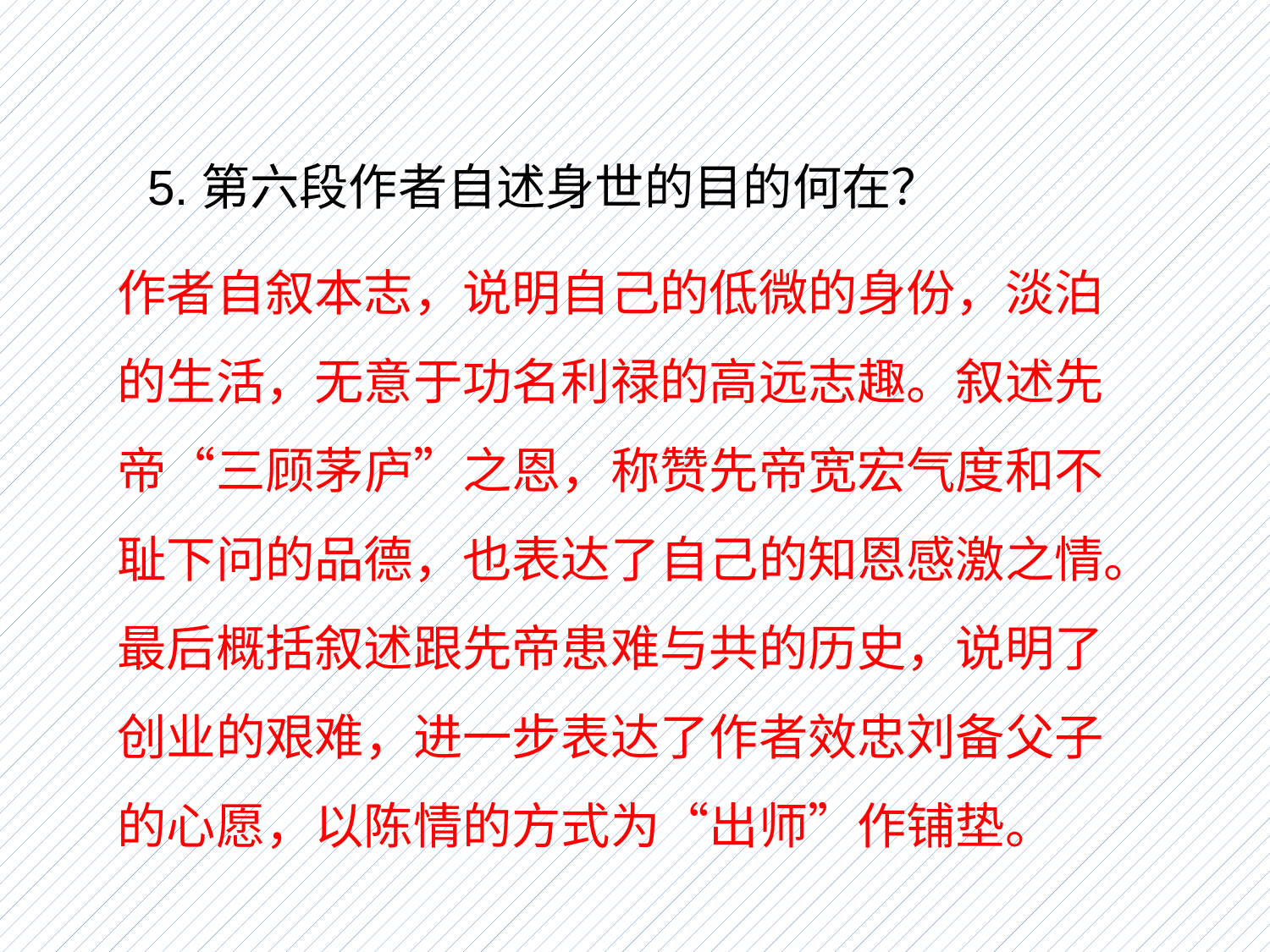

5.第六段作者自述身世的目的何在？
作者自叙本志，说明自己的低微的身份，淡泊的生活，无意于功名利禄的高远志趣。叙述先帝“三顾茅庐”之恩，称赞先帝宽宏气度和不耻下问的品德，也表达了自己的知恩感激之情。最后概括叙述跟先帝患难与共的历史，说明了创业的艰难，进一步表达了作者效忠刘备父子的心愿，以陈情的方式为“出师”作铺垫。